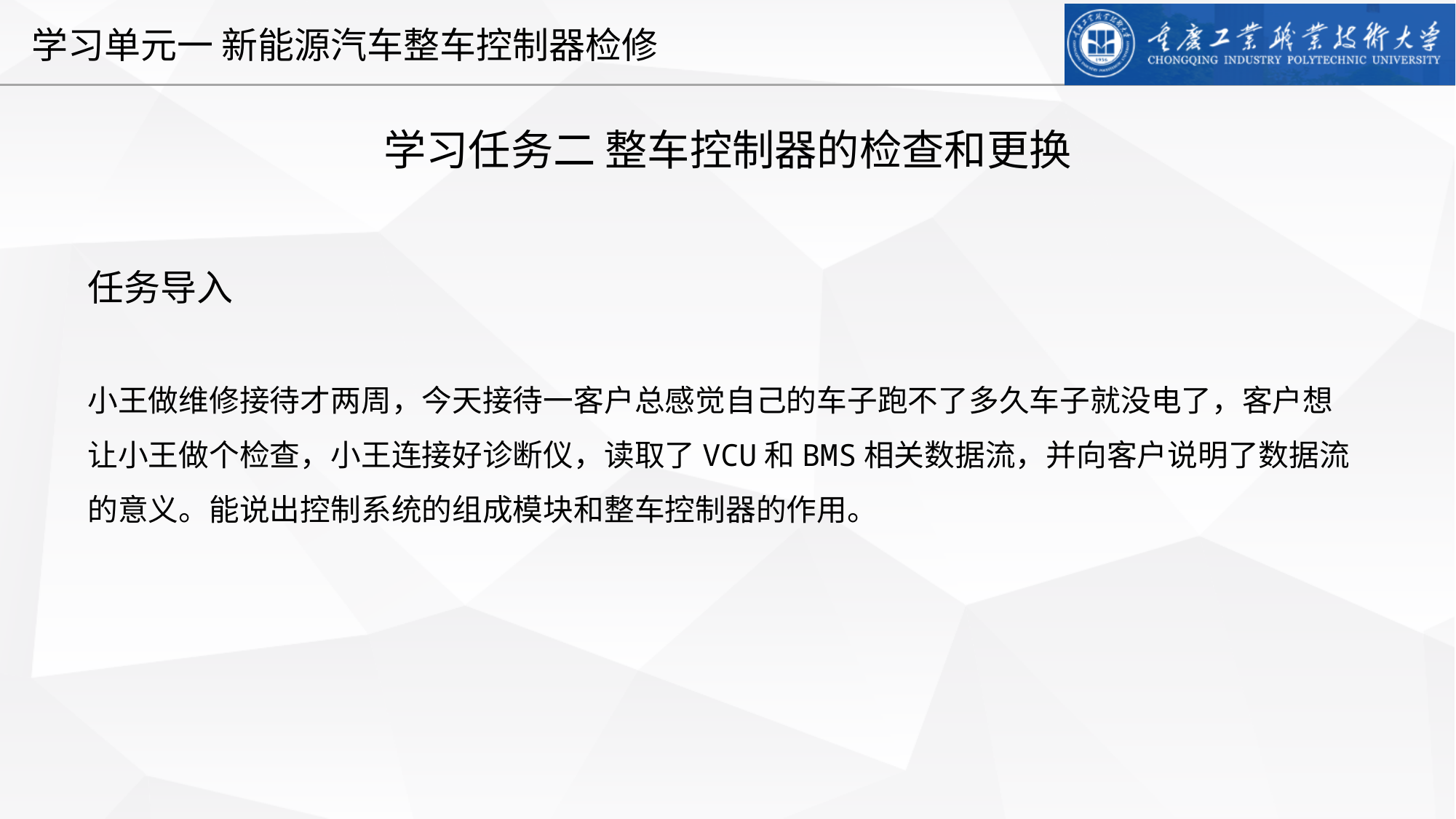

学习任务二 整车控制器的检查和更换
任务导入

小王做维修接待才两周，今天接待一客户总感觉自己的车子跑不了多久车子就没电了，客户想让小王做个检查，小王连接好诊断仪，读取了VCU和BMS相关数据流，并向客户说明了数据流的意义。能说出控制系统的组成模块和整车控制器的作用。